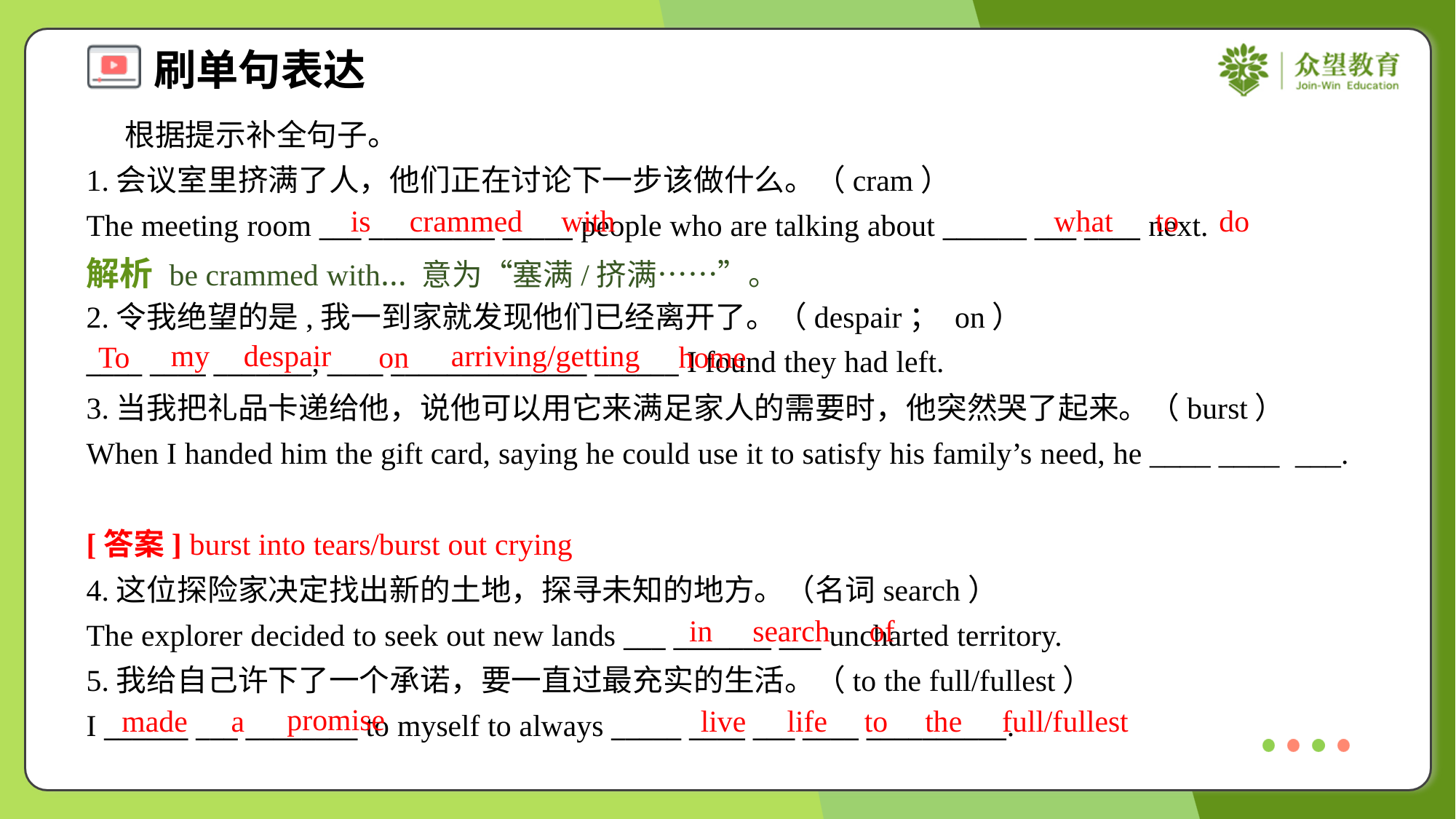

根据提示补全句子。
1.会议室里挤满了人，他们正在讨论下一步该做什么。（cram）
The meeting room ___ _________ _____ people who are talking about ______ ___ ____ next.
is
crammed
with
what
to
do
解析 be crammed with… 意为“塞满/挤满……”。
2.令我绝望的是,我一到家就发现他们已经离开了。（despair； on）
____ ____ _______, ____ ______________ ______ I found they had left.
my
despair
arriving/getting
To
on
home
3.当我把礼品卡递给他，说他可以用它来满足家人的需要时，他突然哭了起来。（burst）
When I handed him the gift card, saying he could use it to satisfy his family’s need, he ____ ____  ___.
[答案] burst into tears/burst out crying
4.这位探险家决定找出新的土地，探寻未知的地方。（名词search）
The explorer decided to seek out new lands ___ _______ ___ uncharted territory.
5.我给自己许下了一个承诺，要一直过最充实的生活。（to the full/fullest）
I ______ ___ ________ to myself to always _____ ____ ___ ____ __________.
in
search
of
promise
made
a
live
life
to
the
full/fullest